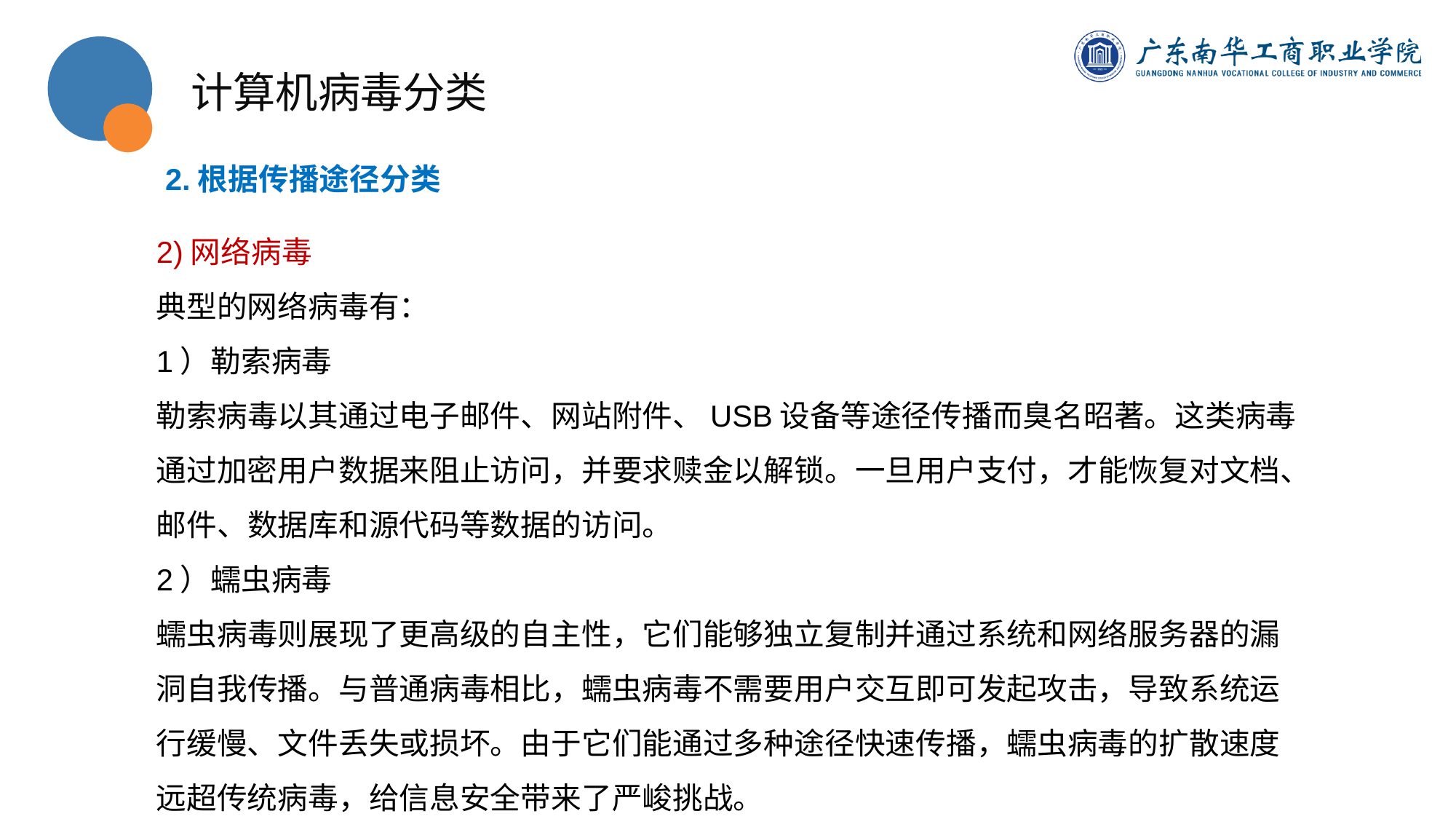

计算机病毒分类

2.根据传播途径分类
2)网络病毒
典型的网络病毒有：
1）勒索病毒
勒索病毒以其通过电子邮件、网站附件、USB设备等途径传播而臭名昭著。这类病毒通过加密用户数据来阻止访问，并要求赎金以解锁。一旦用户支付，才能恢复对文档、邮件、数据库和源代码等数据的访问。
2）蠕虫病毒
蠕虫病毒则展现了更高级的自主性，它们能够独立复制并通过系统和网络服务器的漏洞自我传播。与普通病毒相比，蠕虫病毒不需要用户交互即可发起攻击，导致系统运行缓慢、文件丢失或损坏。由于它们能通过多种途径快速传播，蠕虫病毒的扩散速度远超传统病毒，给信息安全带来了严峻挑战。